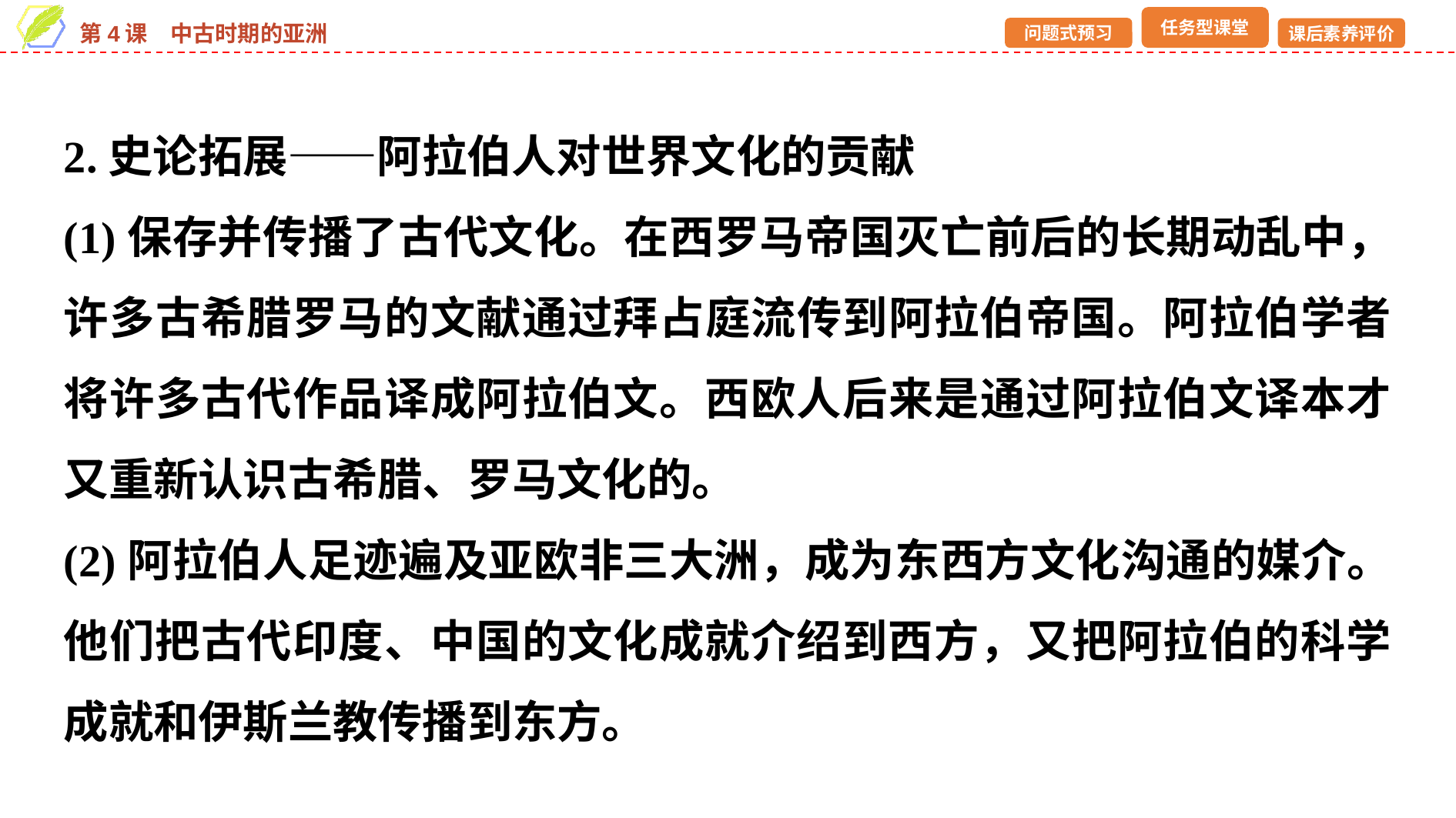

2.史论拓展——阿拉伯人对世界文化的贡献
(1)保存并传播了古代文化。在西罗马帝国灭亡前后的长期动乱中，许多古希腊罗马的文献通过拜占庭流传到阿拉伯帝国。阿拉伯学者将许多古代作品译成阿拉伯文。西欧人后来是通过阿拉伯文译本才又重新认识古希腊、罗马文化的。
(2)阿拉伯人足迹遍及亚欧非三大洲，成为东西方文化沟通的媒介。他们把古代印度、中国的文化成就介绍到西方，又把阿拉伯的科学成就和伊斯兰教传播到东方。